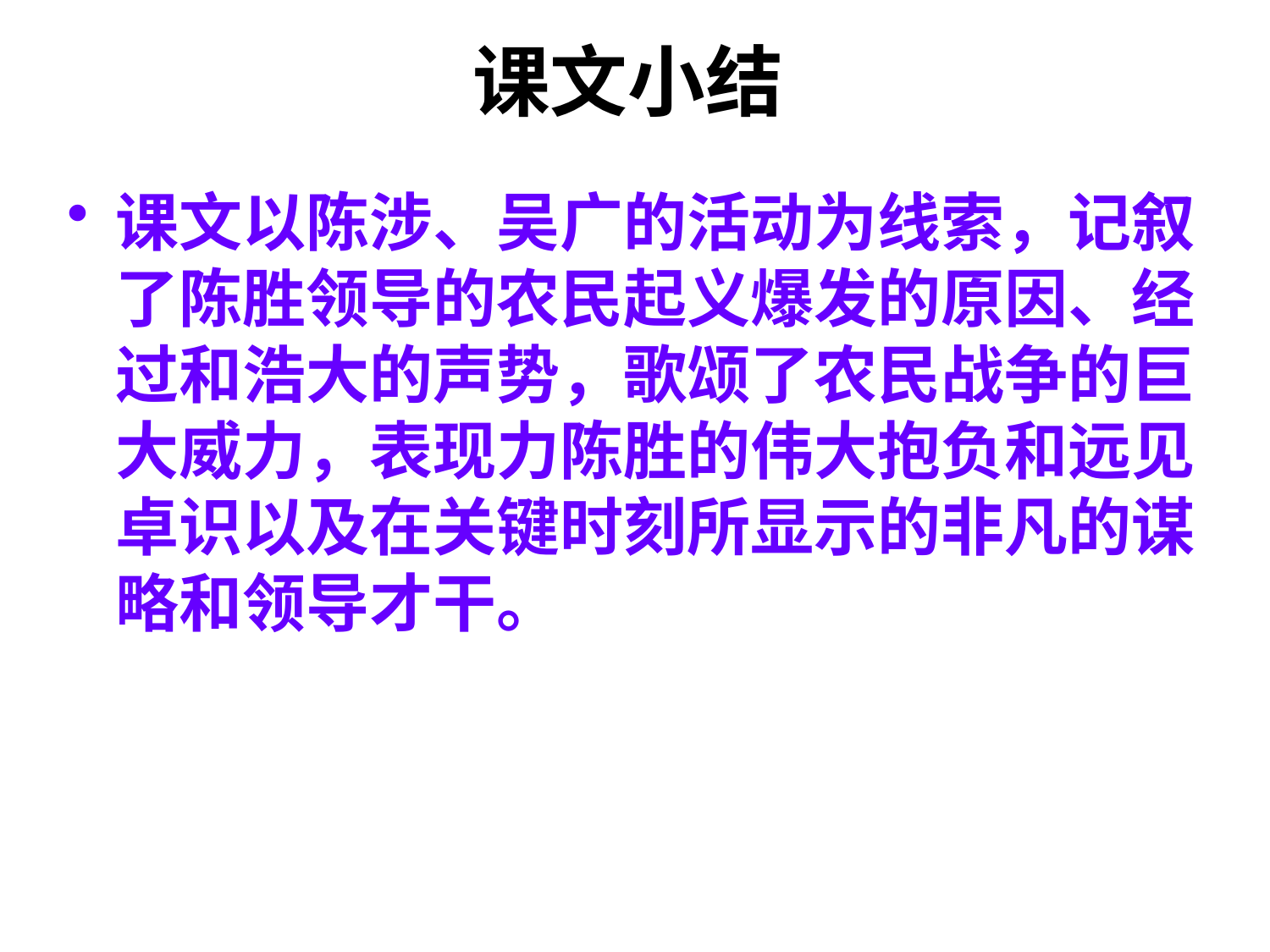

# 课文小结
课文以陈涉、吴广的活动为线索，记叙了陈胜领导的农民起义爆发的原因、经过和浩大的声势，歌颂了农民战争的巨大威力，表现力陈胜的伟大抱负和远见卓识以及在关键时刻所显示的非凡的谋略和领导才干。